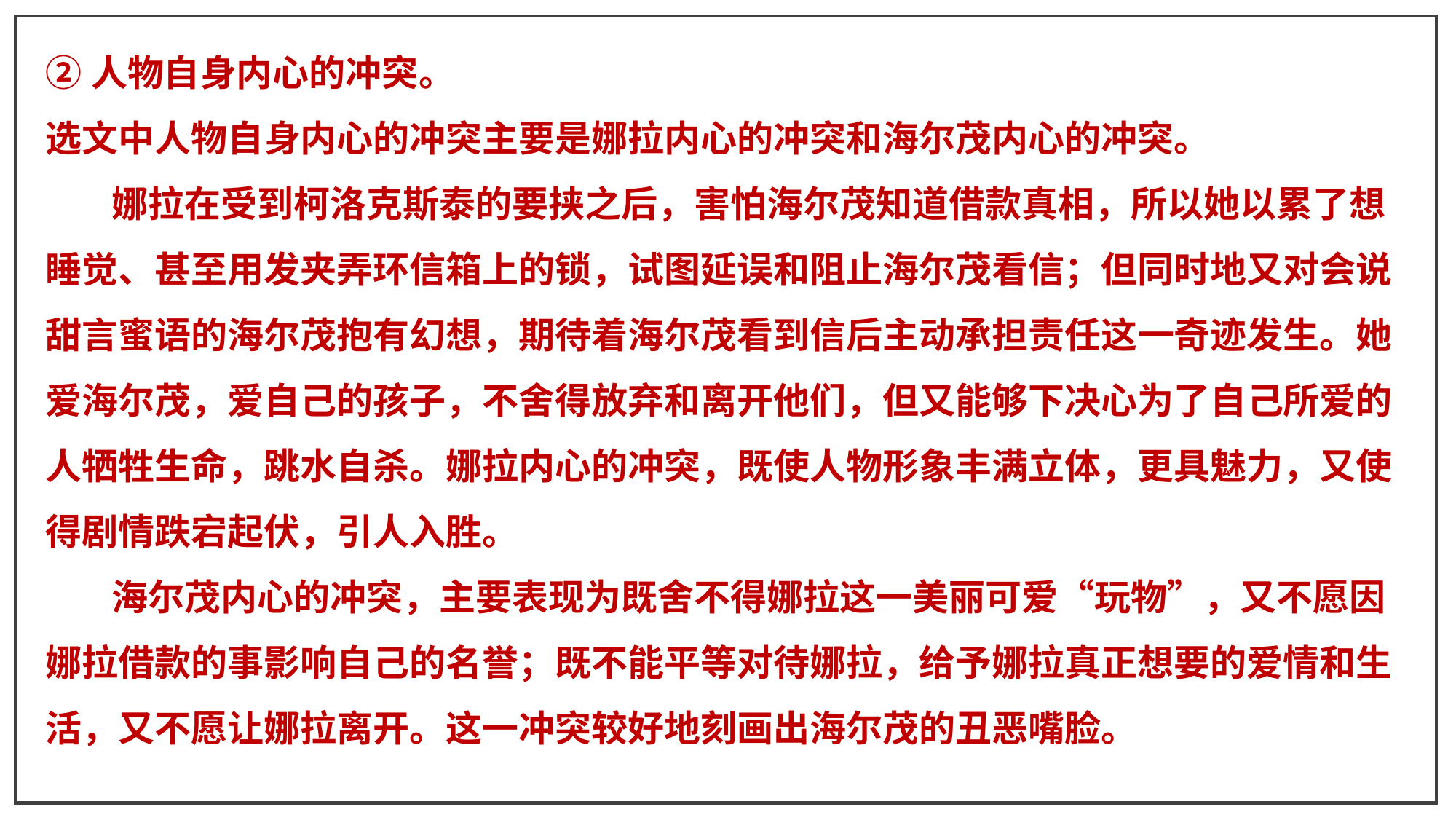

②人物自身内心的冲突。
选文中人物自身内心的冲突主要是娜拉内心的冲突和海尔茂内心的冲突。
       娜拉在受到柯洛克斯泰的要挟之后，害怕海尔茂知道借款真相，所以她以累了想睡觉、甚至用发夹弄环信箱上的锁，试图延误和阻止海尔茂看信；但同时地又对会说甜言蜜语的海尔茂抱有幻想，期待着海尔茂看到信后主动承担责任这一奇迹发生。她爱海尔茂，爱自己的孩子，不舍得放弃和离开他们，但又能够下决心为了自己所爱的人牺牲生命，跳水自杀。娜拉内心的冲突，既使人物形象丰满立体，更具魅力，又使得剧情跌宕起伏，引人入胜。
       海尔茂内心的冲突，主要表现为既舍不得娜拉这一美丽可爱“玩物”，又不愿因娜拉借款的事影响自己的名誉；既不能平等对待娜拉，给予娜拉真正想要的爱情和生活，又不愿让娜拉离开。这一冲突较好地刻画出海尔茂的丑恶嘴脸。